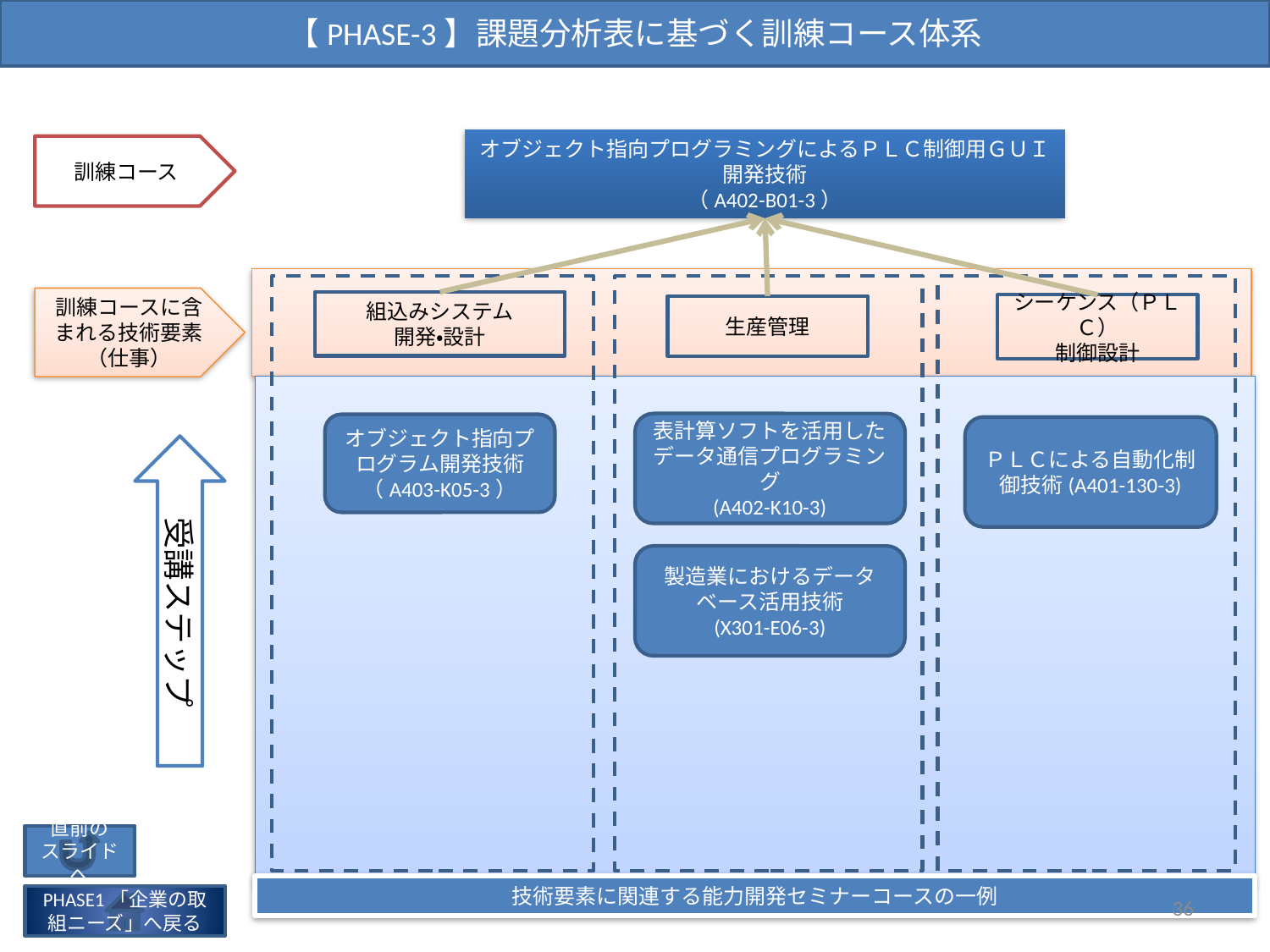

【PHASE-3】課題分析表に基づく訓練コース体系
訓練コース
オブジェクト指向プログラミングによるＰＬＣ制御用ＧＵＩ開発技術
（A402-B01-3）

訓練コースに含まれる技術要素
（仕事）
組込みシステム
開発・設計
シーケンス（ＰＬＣ）
制御設計
生産管理

表計算ソフトを活用したデータ通信プログラミング
(A402-K10-3)
オブジェクト指向プログラム開発技術
（A403-K05-3）
ＰＬＣによる自動化制御技術(A401-130-3)
受講ステップ
製造業におけるデータベース活用技術
(X301-E06-3)
直前の
スライドへ
技術要素に関連する能力開発セミナーコースの一例
36
PHASE1「企業の取組ニーズ」へ戻る